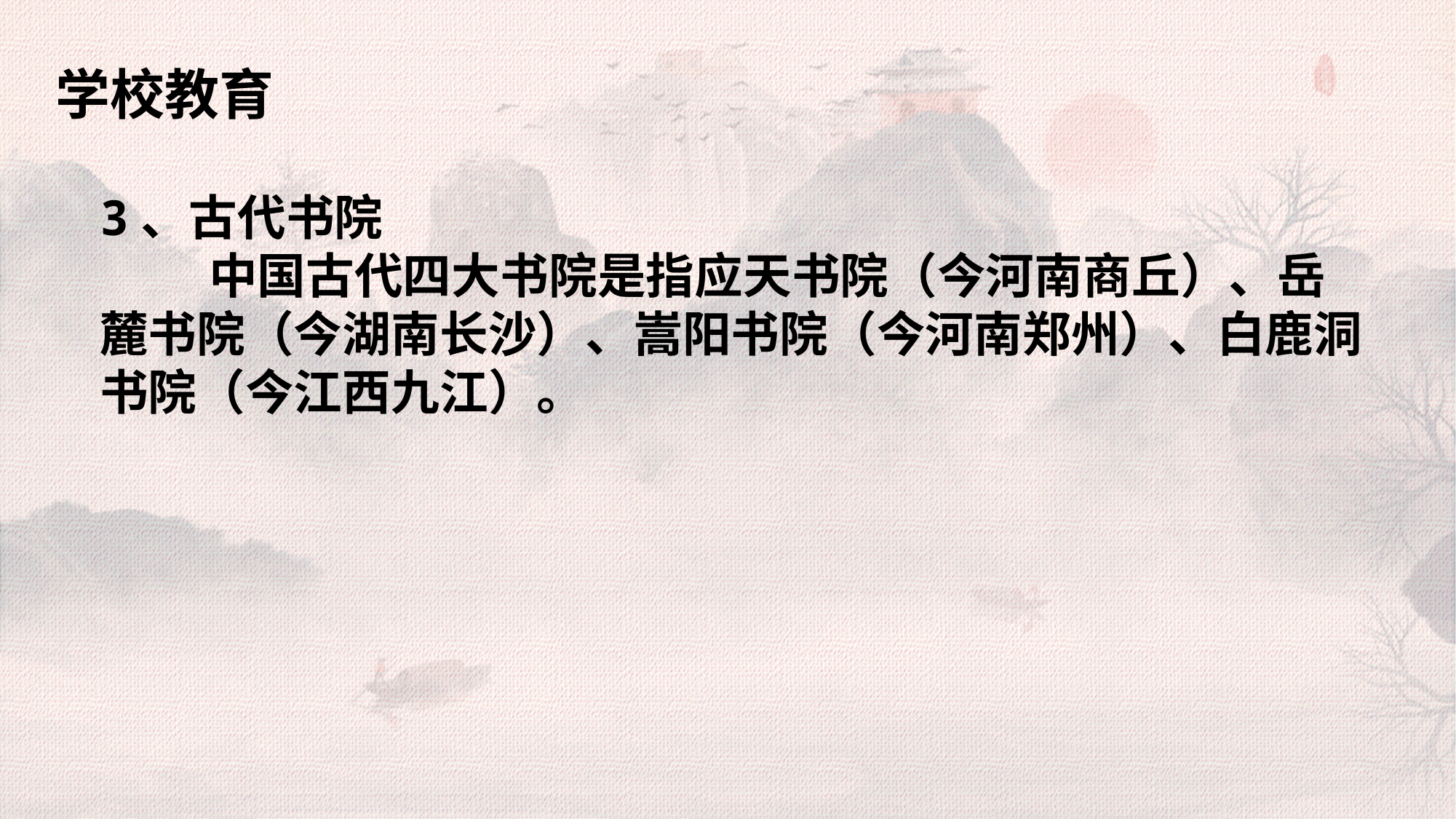

学校教育
3、古代书院
中国古代四大书院是指应天书院（今河南商丘）、岳麓书院（今湖南长沙）、嵩阳书院（今河南郑州）、白鹿洞书院（今江西九江）。